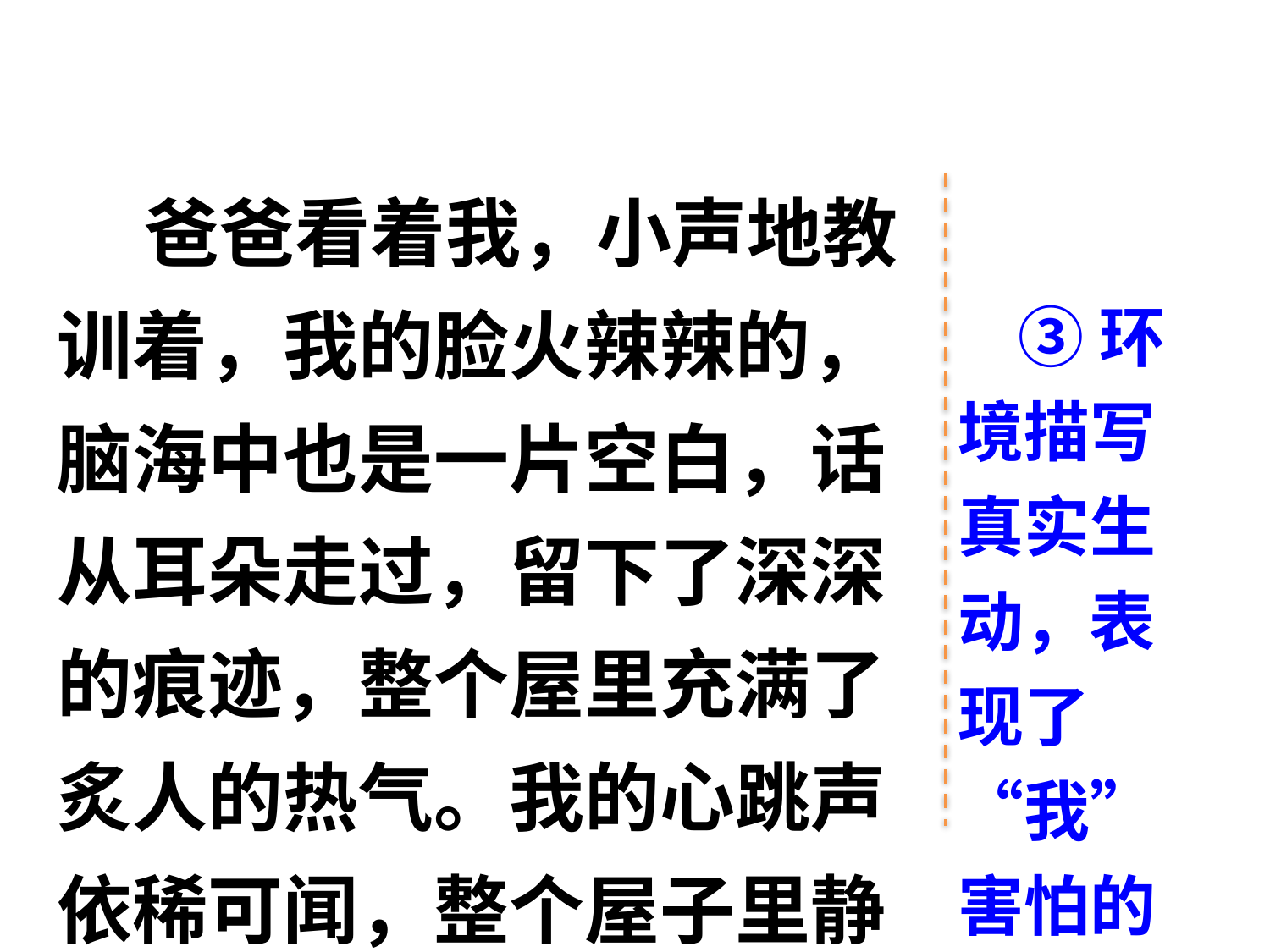

爸爸看着我，小声地教训着，我的脸火辣辣的，脑海中也是一片空白，话从耳朵走过，留下了深深的痕迹，整个屋里充满了炙人的热气。我的心跳声依稀可闻，整个屋子里静得吓人。③爸爸黑着脸，
    ③环境描写真实生动，表现了“我”害怕的心理。